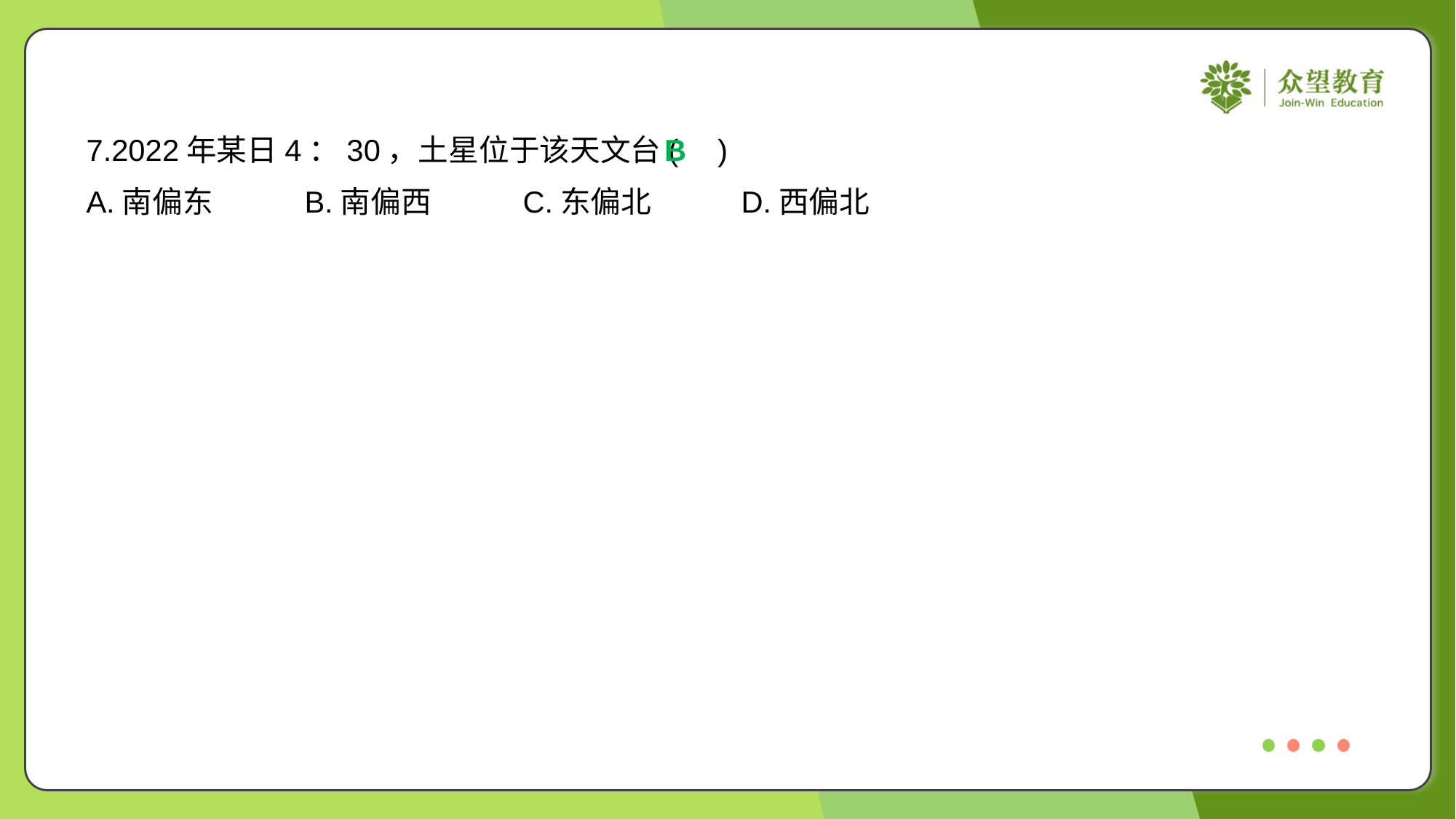

7.2022年某日4：30，土星位于该天文台(     )
B
A.南偏东	B.南偏西	C.东偏北	D.西偏北